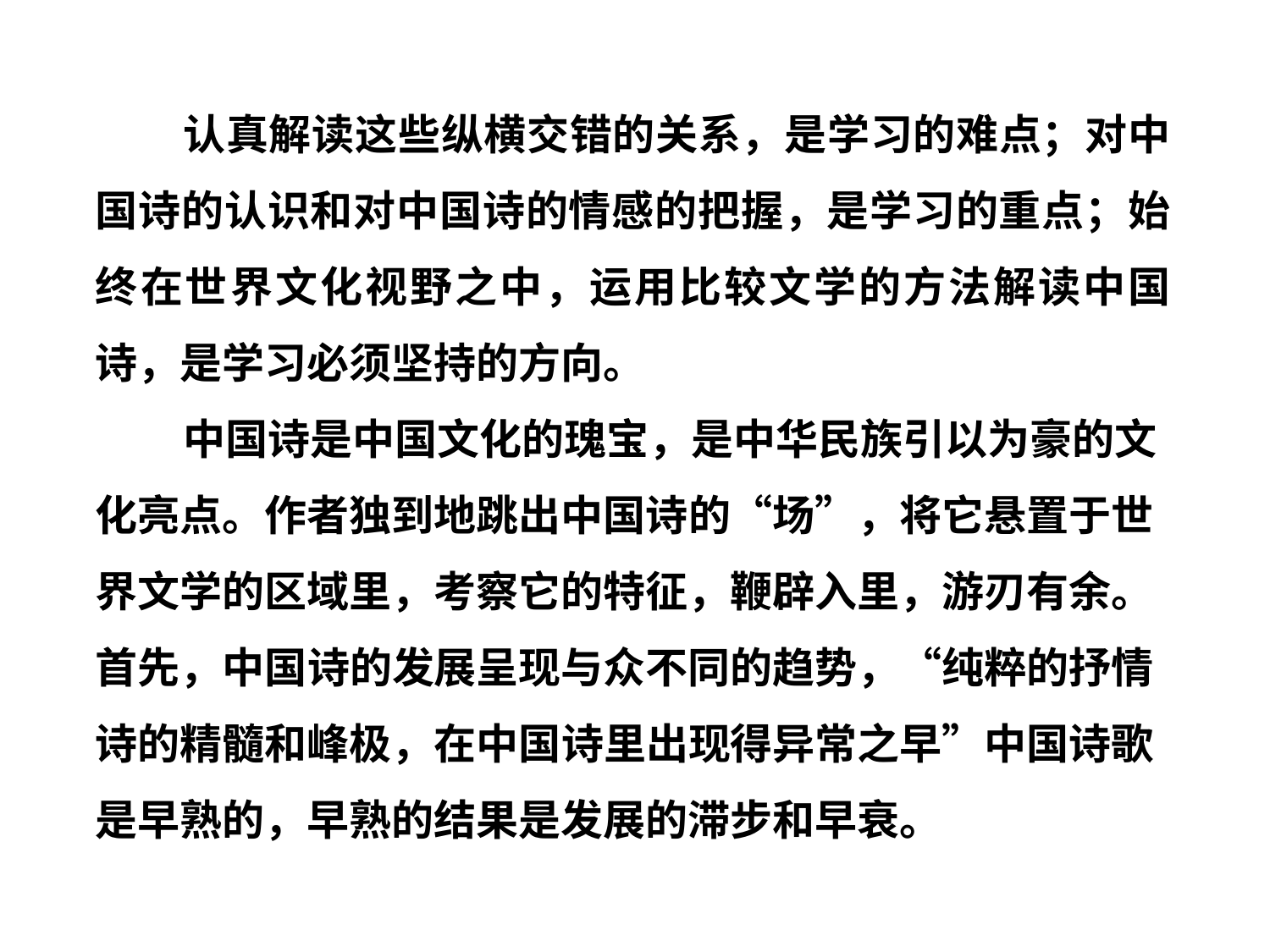

认真解读这些纵横交错的关系，是学习的难点；对中国诗的认识和对中国诗的情感的把握，是学习的重点；始终在世界文化视野之中，运用比较文学的方法解读中国诗，是学习必须坚持的方向。
中国诗是中国文化的瑰宝，是中华民族引以为豪的文化亮点。作者独到地跳出中国诗的“场”，将它悬置于世界文学的区域里，考察它的特征，鞭辟入里，游刃有余。首先，中国诗的发展呈现与众不同的趋势，“纯粹的抒情诗的精髓和峰极，在中国诗里出现得异常之早”中国诗歌是早熟的，早熟的结果是发展的滞步和早衰。